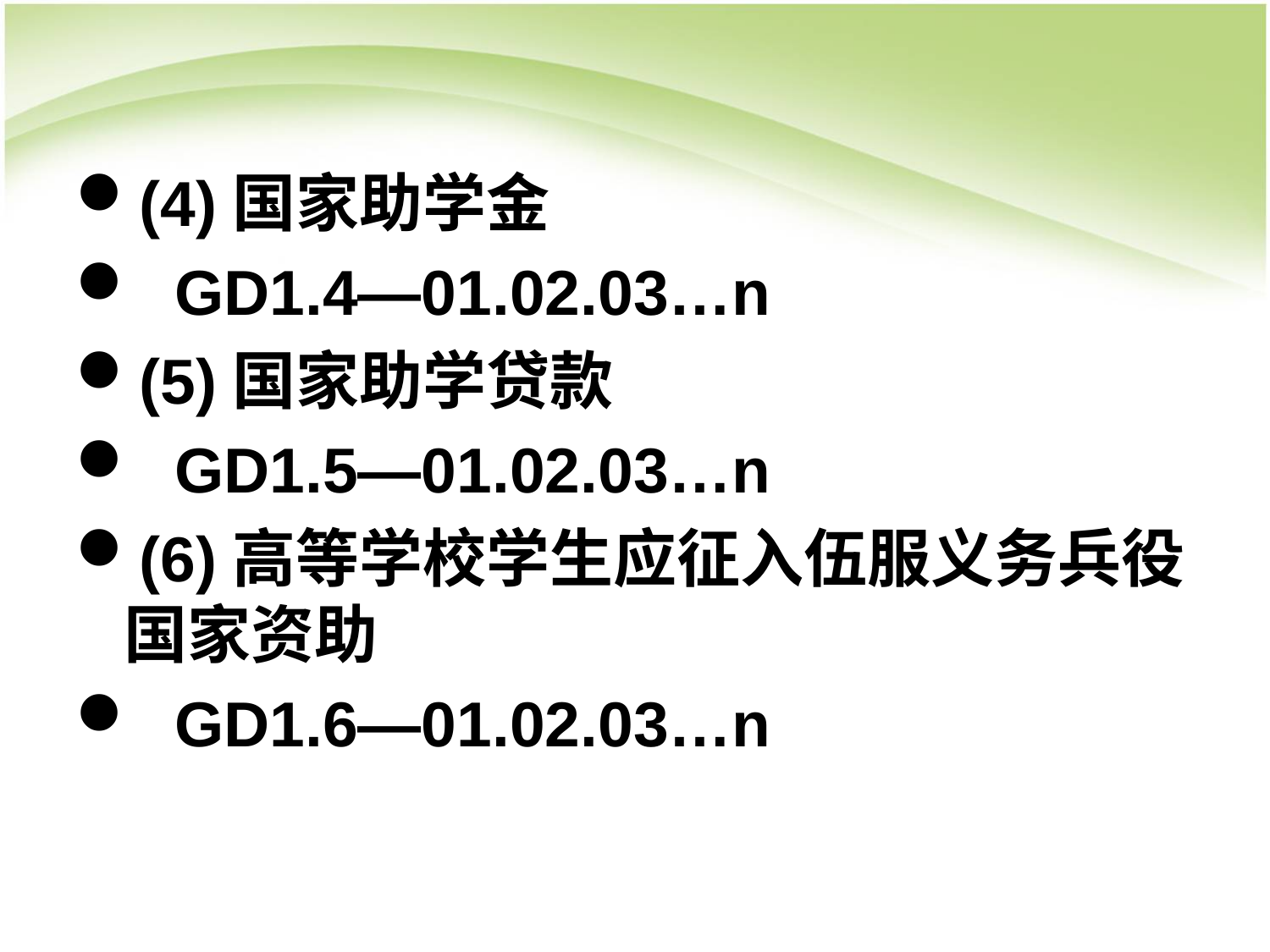

#
(4)国家助学金
  GD1.4—01.02.03…n
(5)国家助学贷款
  GD1.5—01.02.03…n
(6)高等学校学生应征入伍服义务兵役国家资助
  GD1.6—01.02.03…n